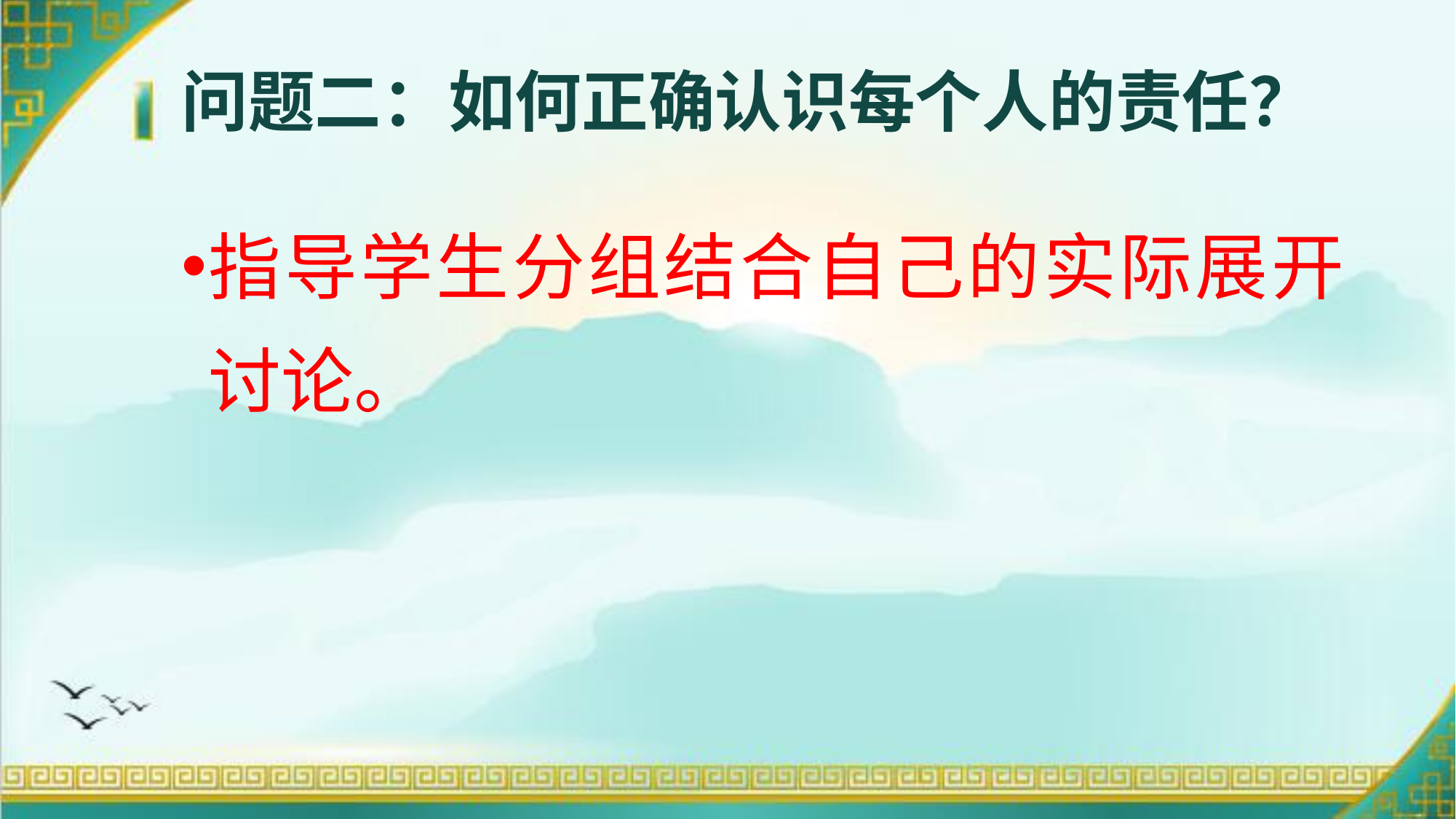

# 问题二：如何正确认识每个人的责任？
指导学生分组结合自己的实际展开讨论。